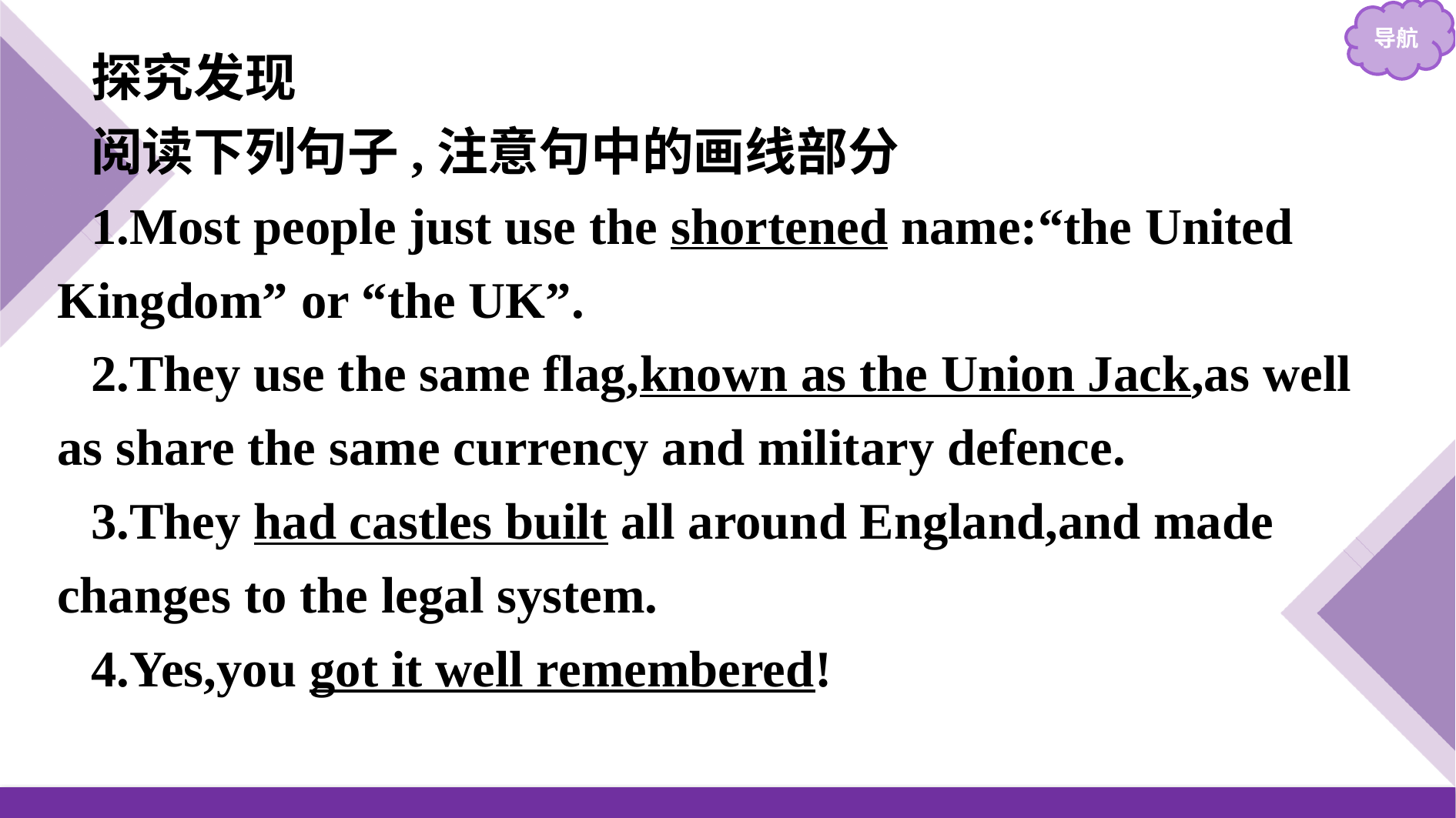

探究发现
阅读下列句子,注意句中的画线部分
1.Most people just use the shortened name:“the United Kingdom” or “the UK”.
2.They use the same flag,known as the Union Jack,as well as share the same currency and military defence.
3.They had castles built all around England,and made changes to the legal system.
4.Yes,you got it well remembered!